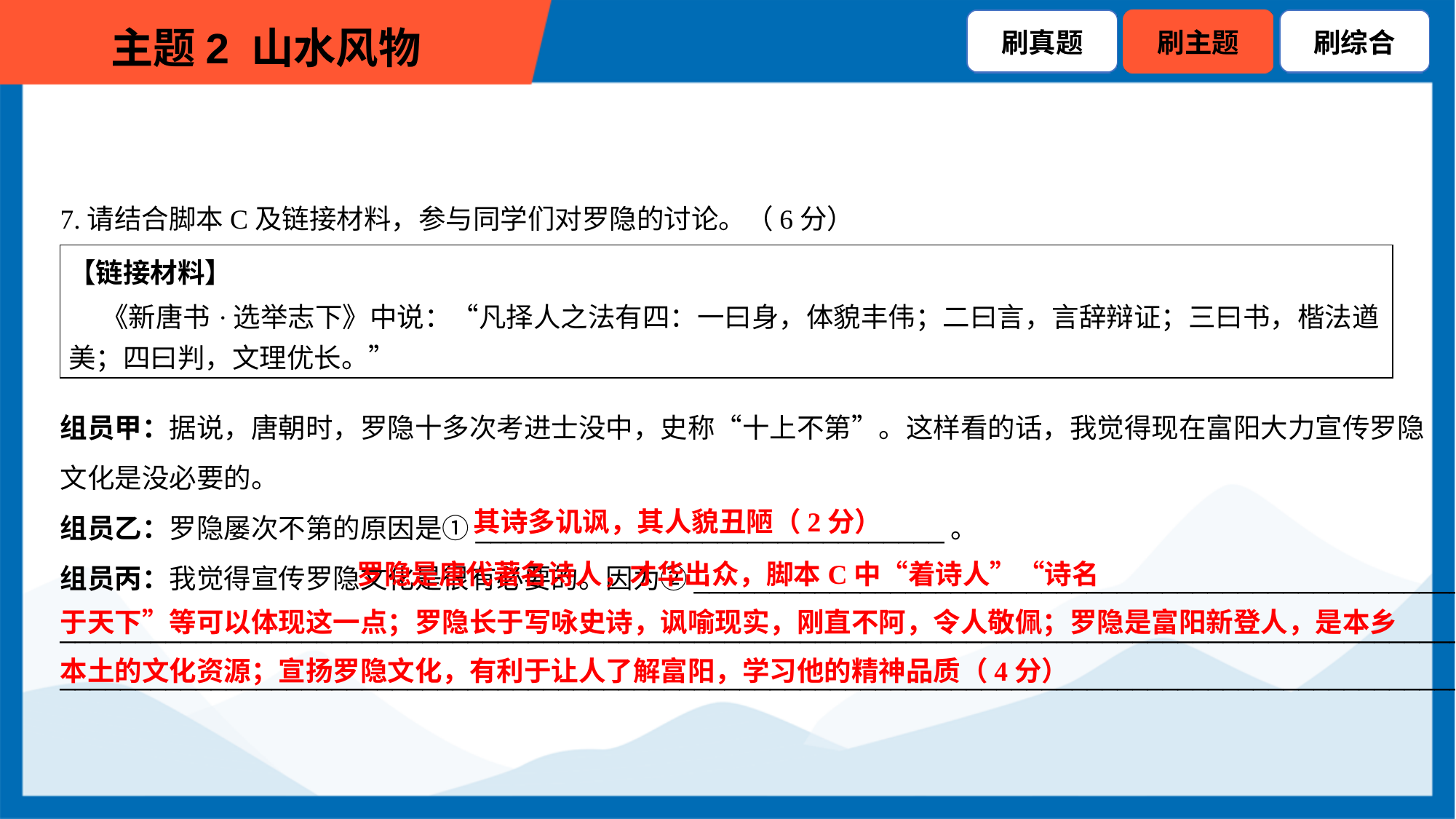

7.请结合脚本C及链接材料，参与同学们对罗隐的讨论。（6分）
| 【链接材料】 《新唐书·选举志下》中说：“凡择人之法有四：一曰身，体貌丰伟；二曰言，言辞辩证；三曰书，楷法遒 美；四曰判，文理优长。” |
| --- |
组员甲：据说，唐朝时，罗隐十多次考进士没中，史称“十上不第”。这样看的话，我觉得现在富阳大力宣传罗隐
文化是没必要的。
组员乙：罗隐屡次不第的原因是①_______________________________。
组员丙：我觉得宣传罗隐文化是很有必要的。因为②___________________________________________________
_________________________________________________________________________________________________
_________________________________________________________________________________________________。
其诗多讥讽，其人貌丑陋（2分）
                                               罗隐是唐代著名诗人，才华出众，脚本C中“着诗人”“诗名
于天下”等可以体现这一点；罗隐长于写咏史诗，讽喻现实，刚直不阿，令人敬佩；罗隐是富阳新登人，是本乡
本土的文化资源；宣扬罗隐文化，有利于让人了解富阳，学习他的精神品质（4分）